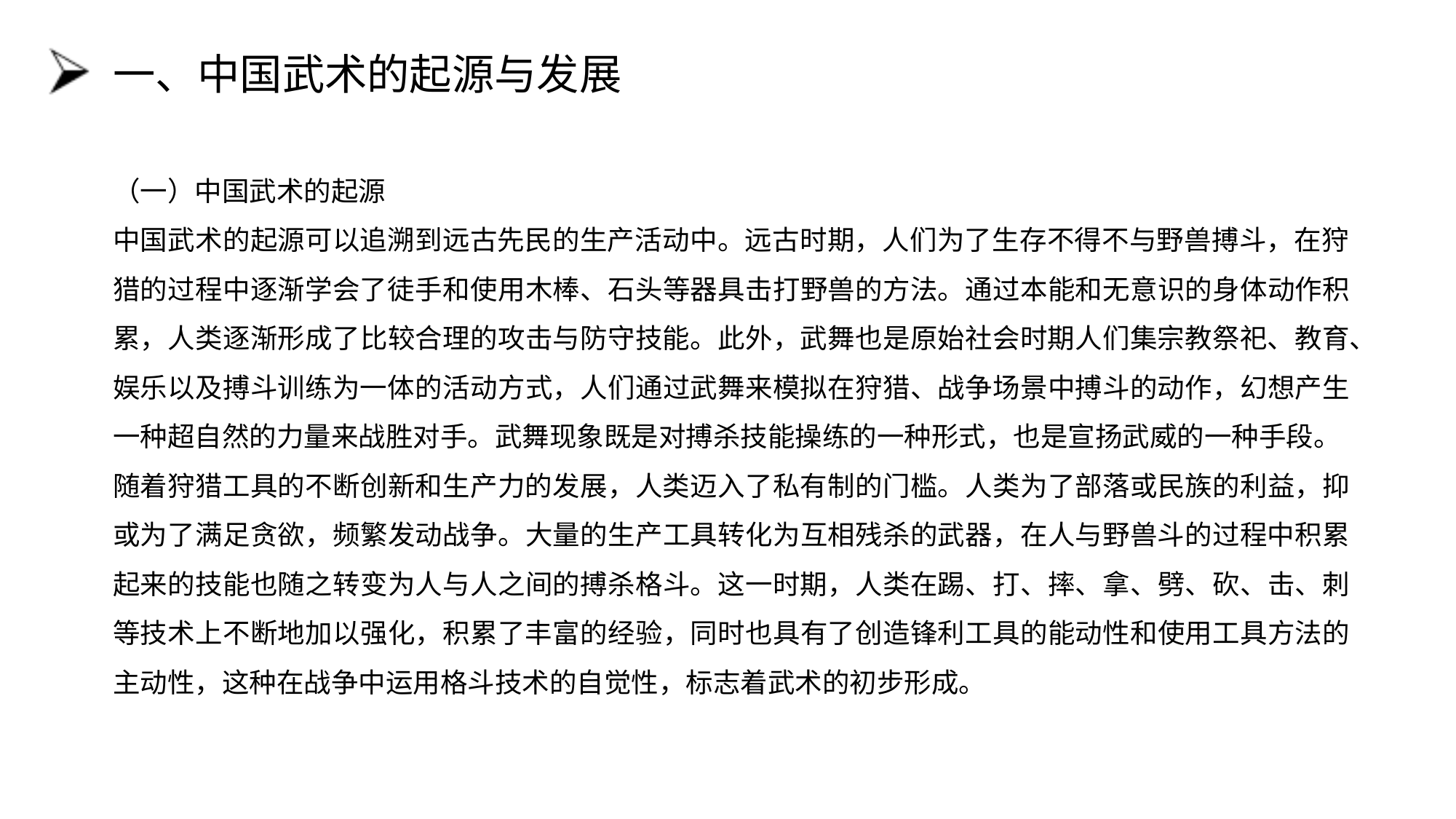

# 一、中国武术的起源与发展
（一）中国武术的起源
中国武术的起源可以追溯到远古先民的生产活动中。远古时期，人们为了生存不得不与野兽搏斗，在狩猎的过程中逐渐学会了徒手和使用木棒、石头等器具击打野兽的方法。通过本能和无意识的身体动作积累，人类逐渐形成了比较合理的攻击与防守技能。此外，武舞也是原始社会时期人们集宗教祭祀、教育、娱乐以及搏斗训练为一体的活动方式，人们通过武舞来模拟在狩猎、战争场景中搏斗的动作，幻想产生一种超自然的力量来战胜对手。武舞现象既是对搏杀技能操练的一种形式，也是宣扬武威的一种手段。
随着狩猎工具的不断创新和生产力的发展，人类迈入了私有制的门槛。人类为了部落或民族的利益，抑或为了满足贪欲，频繁发动战争。大量的生产工具转化为互相残杀的武器，在人与野兽斗的过程中积累起来的技能也随之转变为人与人之间的搏杀格斗。这一时期，人类在踢、打、摔、拿、劈、砍、击、刺等技术上不断地加以强化，积累了丰富的经验，同时也具有了创造锋利工具的能动性和使用工具方法的主动性，这种在战争中运用格斗技术的自觉性，标志着武术的初步形成。